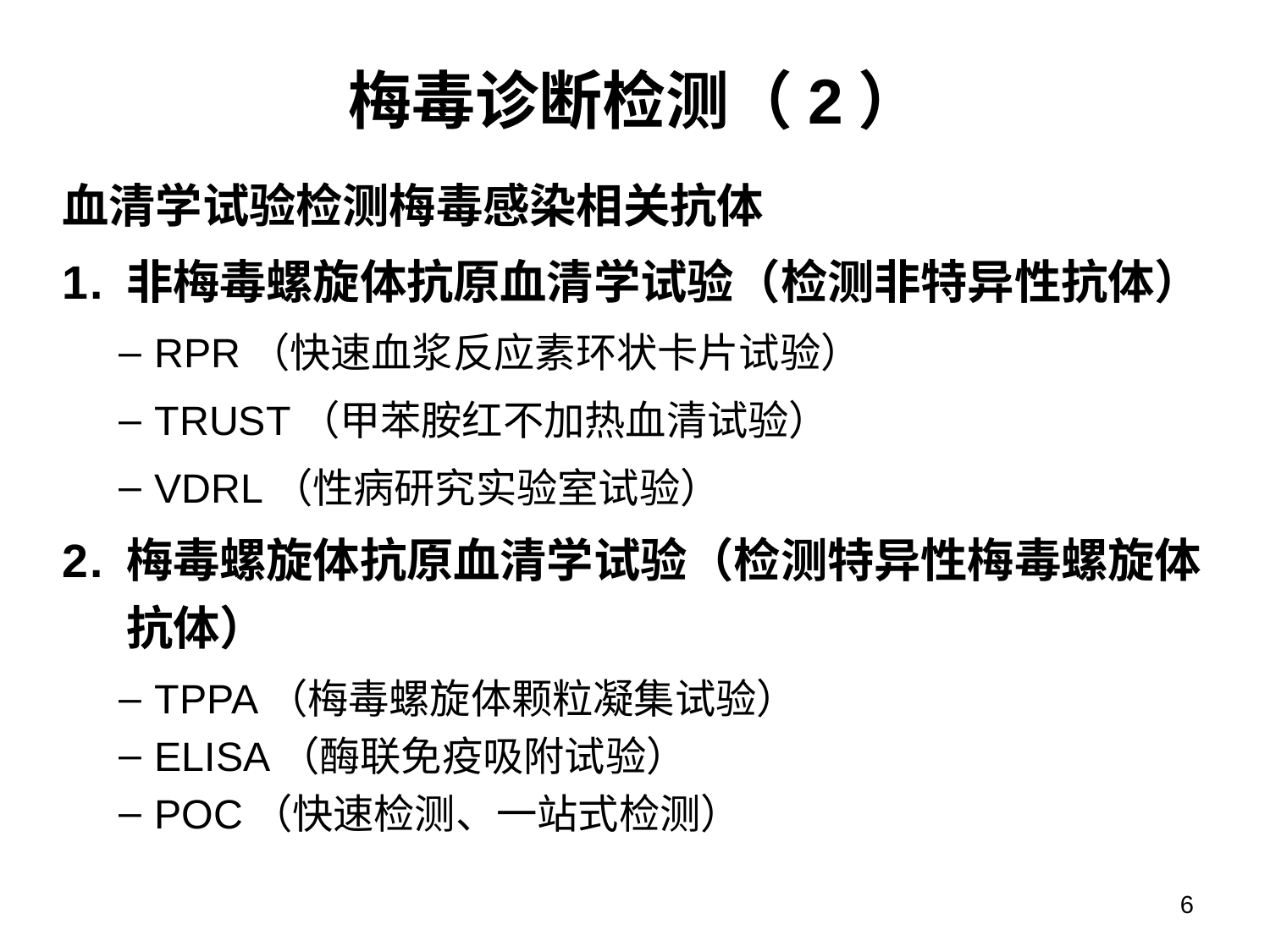

# 梅毒诊断检测（2）
血清学试验检测梅毒感染相关抗体
非梅毒螺旋体抗原血清学试验（检测非特异性抗体）
RPR（快速血浆反应素环状卡片试验）
TRUST（甲苯胺红不加热血清试验）
VDRL（性病研究实验室试验）
梅毒螺旋体抗原血清学试验（检测特异性梅毒螺旋体抗体）
TPPA（梅毒螺旋体颗粒凝集试验）
ELISA（酶联免疫吸附试验）
POC（快速检测、一站式检测）
6